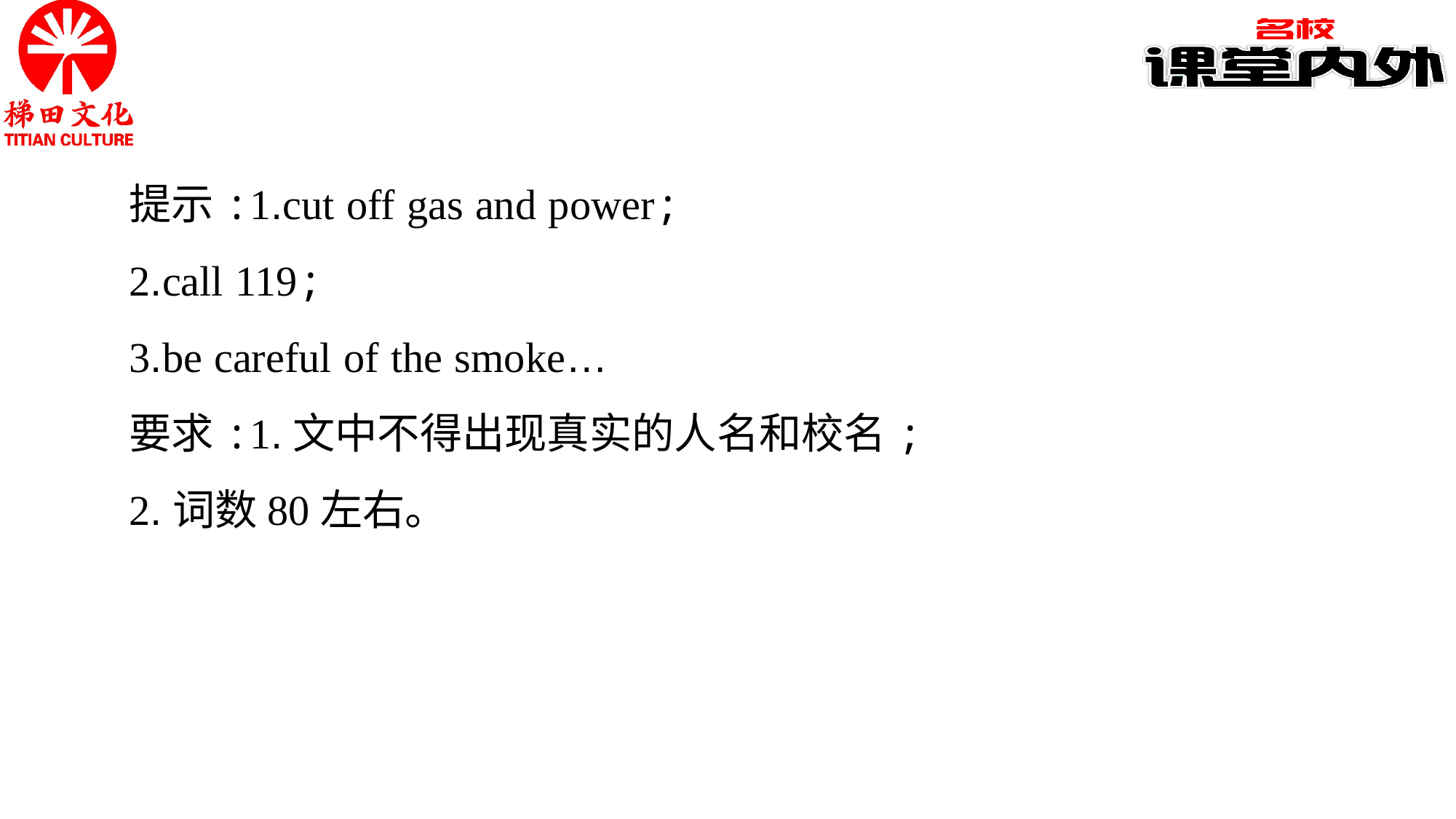

提示:1.cut off gas and power;
2.call 119;
3.be careful of the smoke…
要求:1.文中不得出现真实的人名和校名;
2.词数80左右。